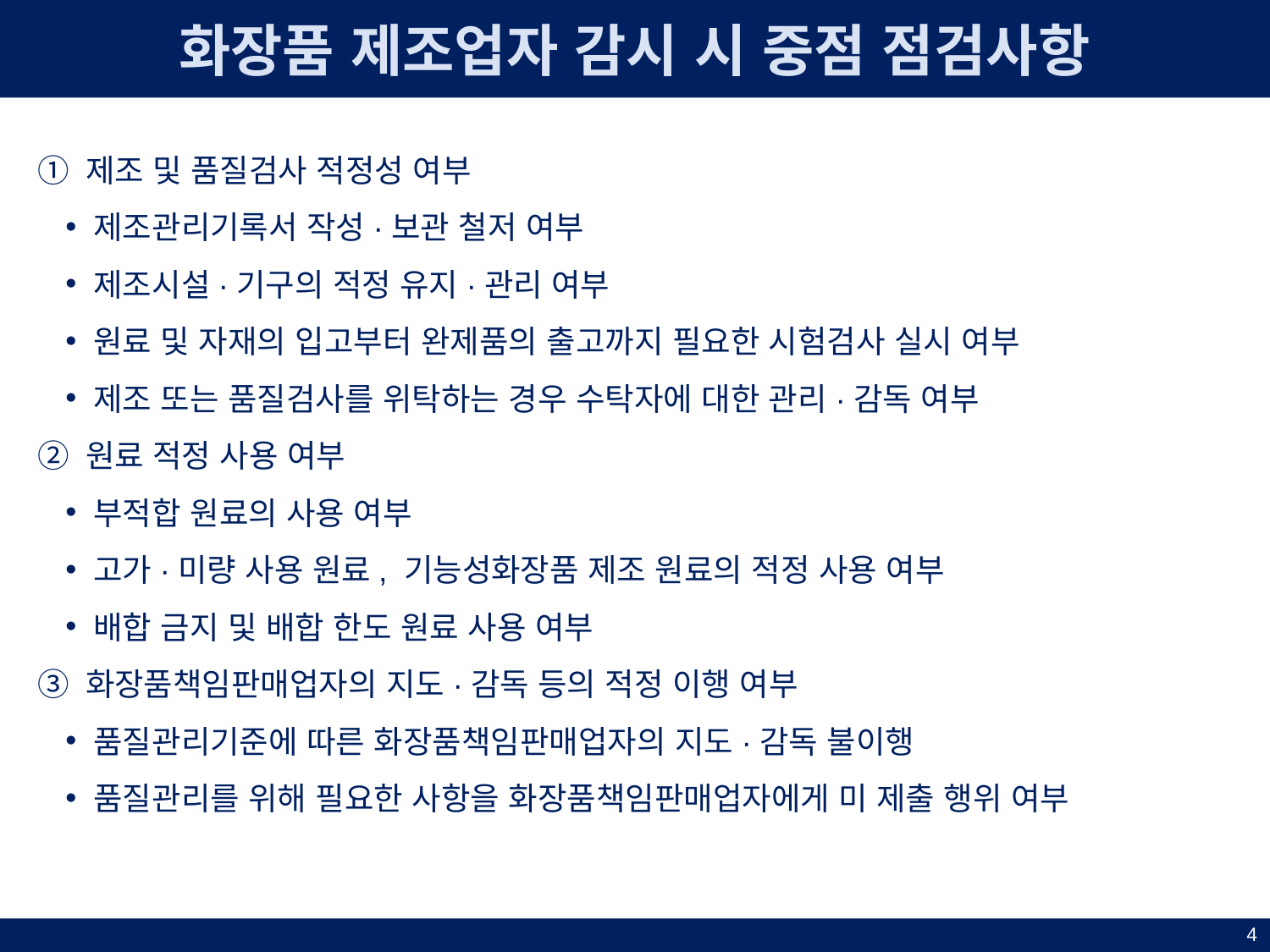

화장품 제조업자 감시 시 중점 점검사항
① 제조 및 품질검사 적정성 여부
제조관리기록서 작성·보관 철저 여부
제조시설·기구의 적정 유지·관리 여부
원료 및 자재의 입고부터 완제품의 출고까지 필요한 시험검사 실시 여부
제조 또는 품질검사를 위탁하는 경우 수탁자에 대한 관리·감독 여부
② 원료 적정 사용 여부
부적합 원료의 사용 여부
고가·미량 사용 원료, 기능성화장품 제조 원료의 적정 사용 여부
배합 금지 및 배합 한도 원료 사용 여부
③ 화장품책임판매업자의 지도·감독 등의 적정 이행 여부
품질관리기준에 따른 화장품책임판매업자의 지도·감독 불이행
품질관리를 위해 필요한 사항을 화장품책임판매업자에게 미 제출 행위 여부
4